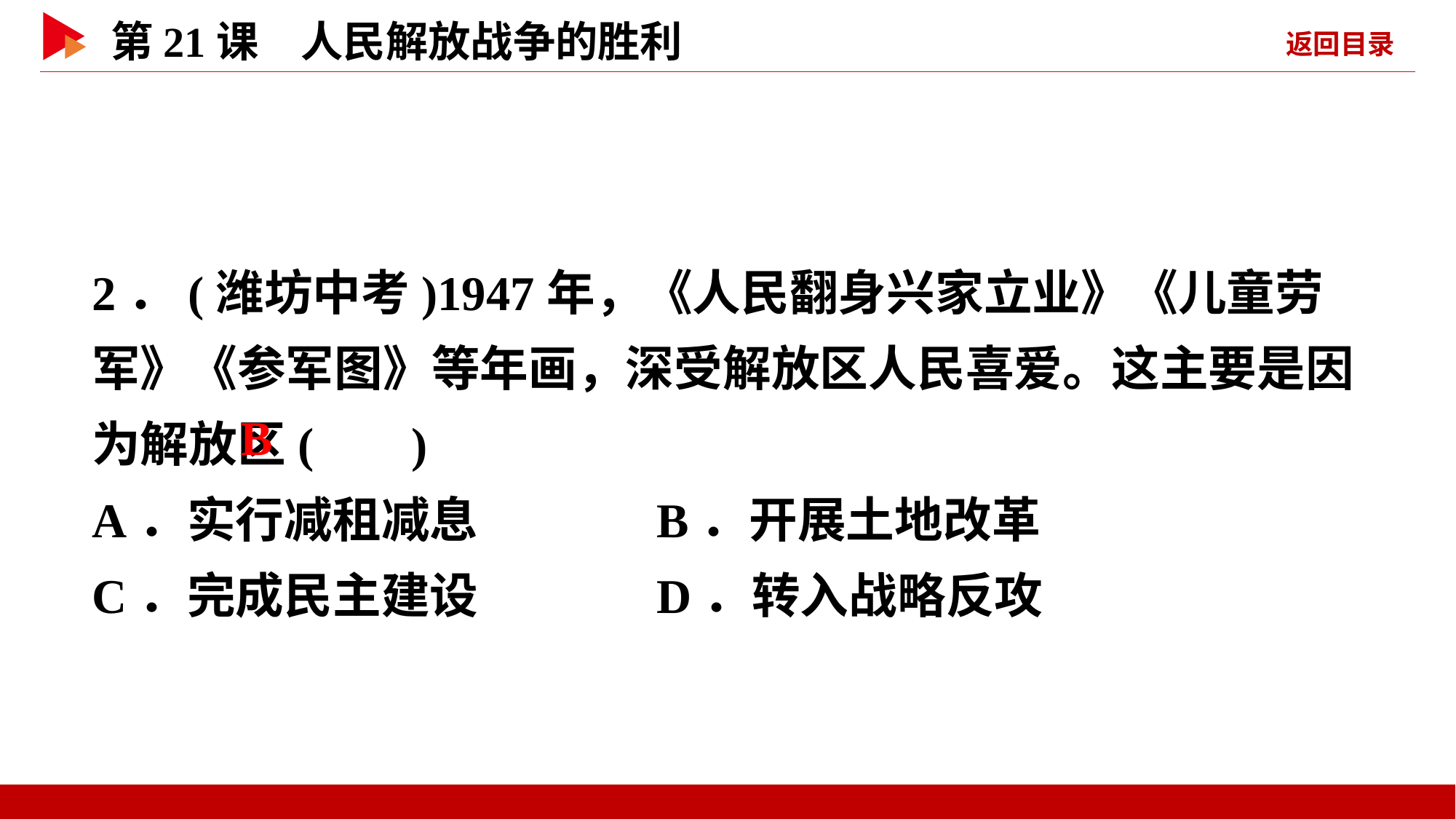

2．(潍坊中考)1947年，《人民翻身兴家立业》《儿童劳军》《参军图》等年画，深受解放区人民喜爱。这主要是因为解放区(        )
A．实行减租减息               B．开展土地改革
C．完成民主建设               D．转入战略反攻
   B